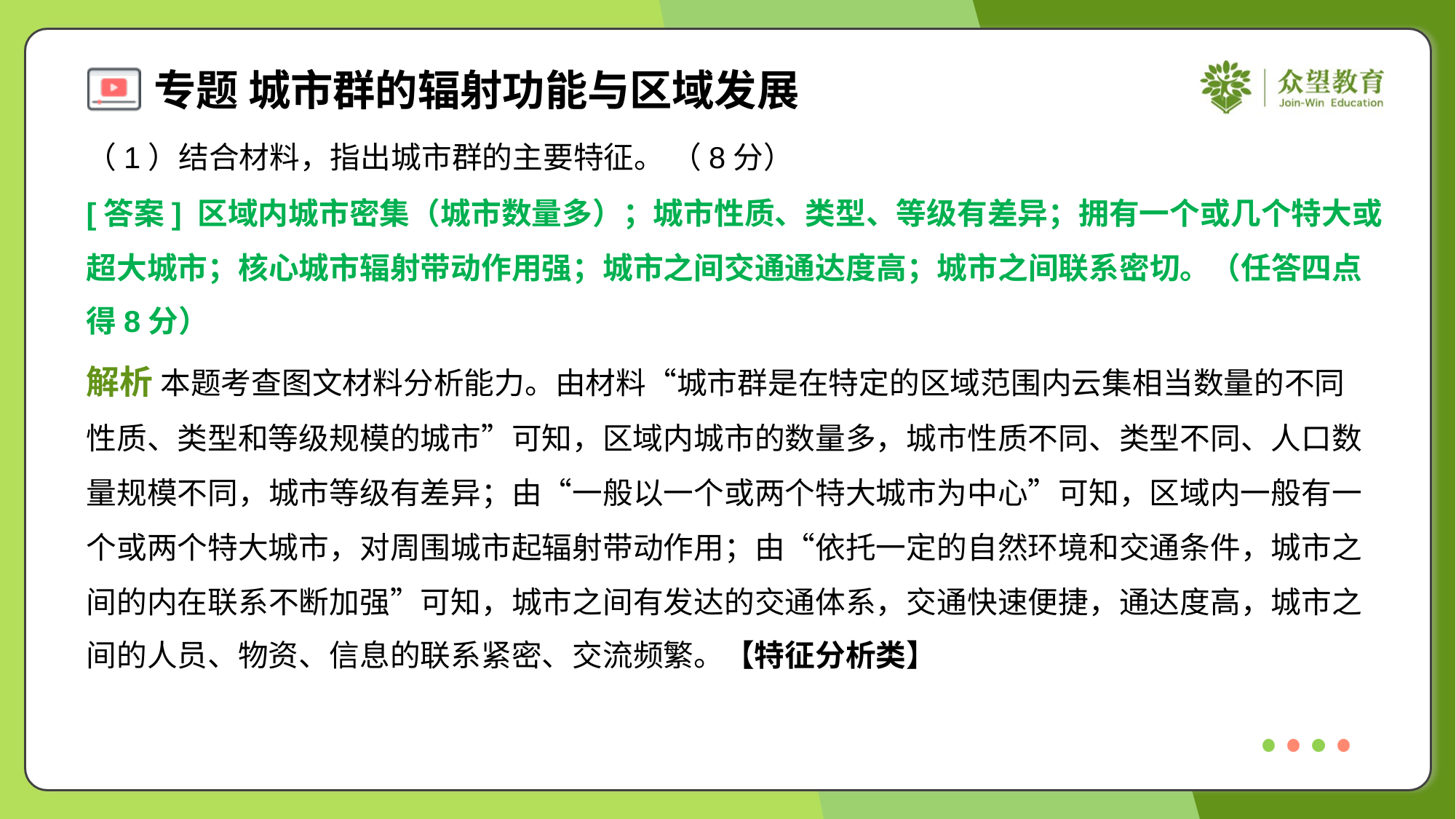

（1）结合材料，指出城市群的主要特征。 （8分）
[答案] 区域内城市密集（城市数量多）；城市性质、类型、等级有差异；拥有一个或几个特大或
超大城市；核心城市辐射带动作用强；城市之间交通通达度高；城市之间联系密切。（任答四点
得8分）
解析 本题考查图文材料分析能力。由材料“城市群是在特定的区域范围内云集相当数量的不同
性质、类型和等级规模的城市”可知，区域内城市的数量多，城市性质不同、类型不同、人口数
量规模不同，城市等级有差异；由“一般以一个或两个特大城市为中心”可知，区域内一般有一
个或两个特大城市，对周围城市起辐射带动作用；由“依托一定的自然环境和交通条件，城市之
间的内在联系不断加强”可知，城市之间有发达的交通体系，交通快速便捷，通达度高，城市之
间的人员、物资、信息的联系紧密、交流频繁。【特征分析类】